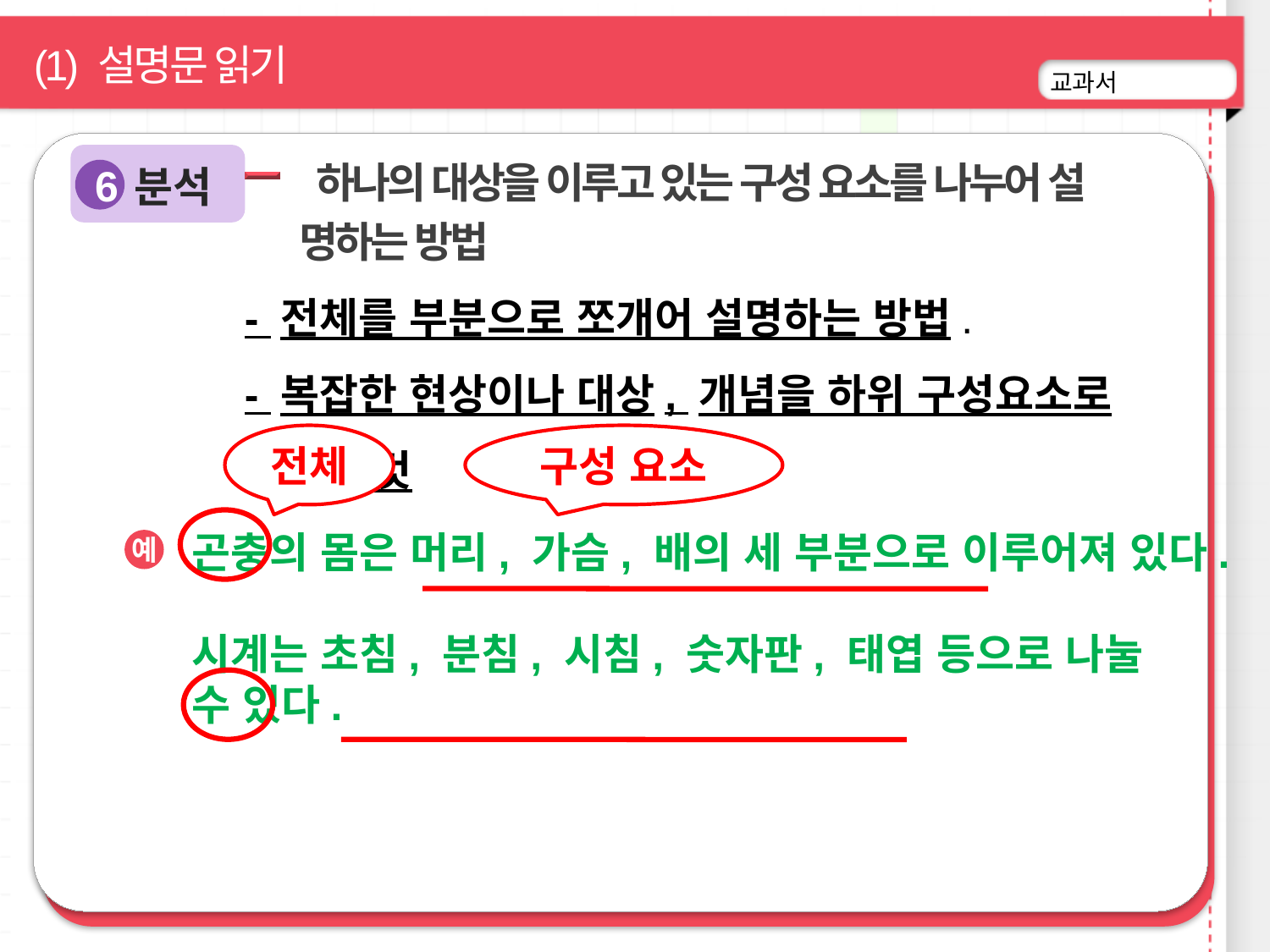

(1) 설명문 읽기

분석
 하나의 대상을 이루고 있는 구성 요소를 나누어 설
     명하는 방법
- 전체를 부분으로 쪼개어 설명하는 방법.
- 복잡한 현상이나 대상, 개념을 하위 구성요소로 나누는 것

6
전체
구성 요소

곤충의 몸은 머리, 가슴, 배의 세 부분으로 이루어져 있다.

시계는 초침, 분침, 시침, 숫자판, 태엽 등으로 나눌
수 있다.
예